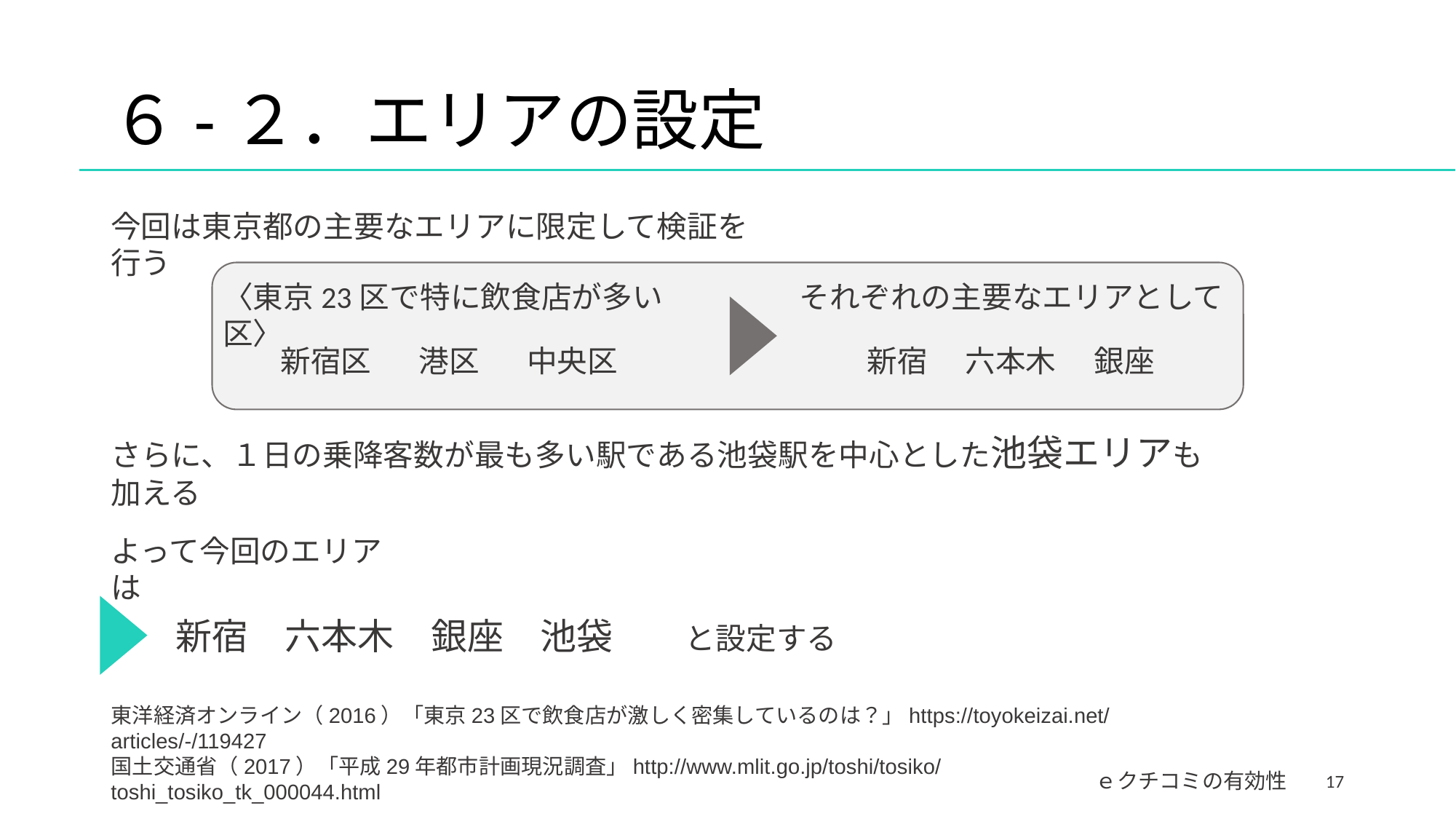

# ６-２．エリアの設定
今回は東京都の主要なエリアに限定して検証を行う

それぞれの主要なエリアとして
銀座
新宿
六本木
〈東京23区で特に飲食店が多い区〉
新宿区
港区
中央区

さらに、１日の乗降客数が最も多い駅である池袋駅を中心とした池袋エリアも加える
よって今回のエリアは
新宿　六本木　銀座　池袋　　と設定する

東洋経済オンライン（2016）「東京23区で飲食店が激しく密集しているのは？」https://toyokeizai.net/articles/-/119427
国土交通省（2017）「平成29年都市計画現況調査」http://www.mlit.go.jp/toshi/tosiko/toshi_tosiko_tk_000044.html
17
ｅクチコミの有効性